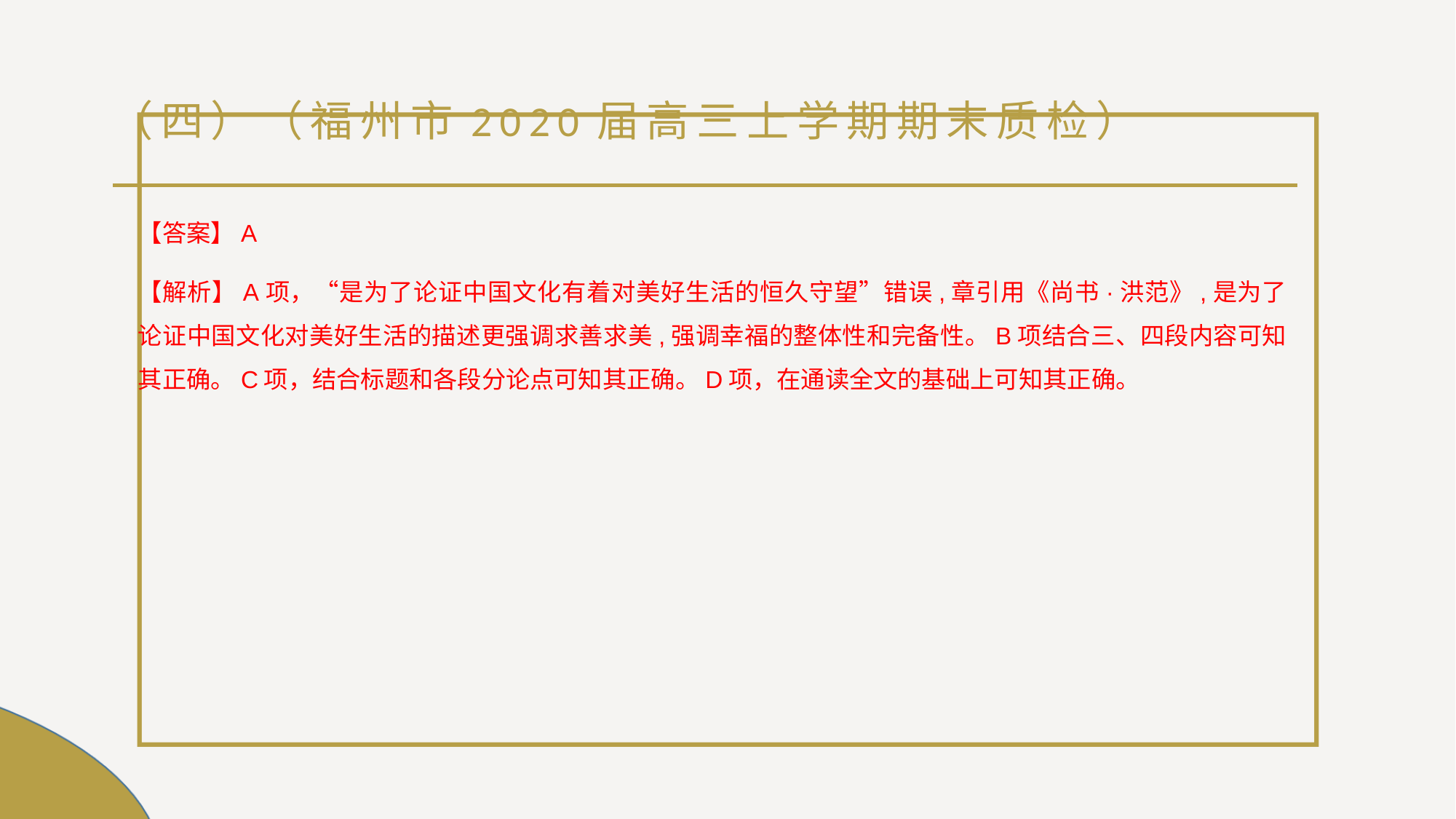

# （四）（福州市2020届高三上学期期末质检）
【答案】A
【解析】A项，“是为了论证中国文化有着对美好生活的恒久守望”错误,章引用《尚书·洪范》,是为了论证中国文化对美好生活的描述更强调求善求美,强调幸福的整体性和完备性。B项结合三、四段内容可知其正确。C项，结合标题和各段分论点可知其正确。D项，在通读全文的基础上可知其正确。